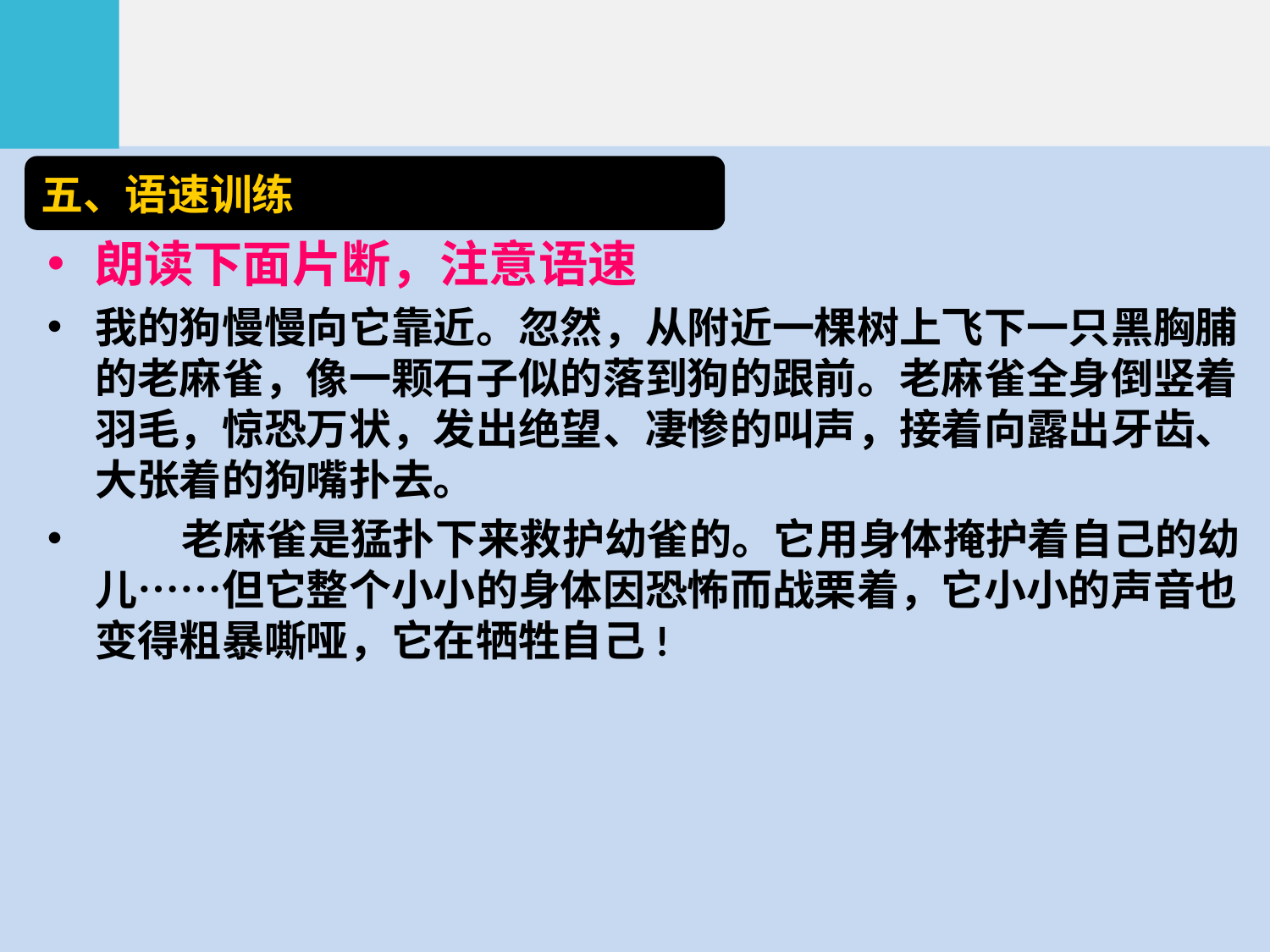

五、语速训练

朗读下面片断，注意语速
我的狗慢慢向它靠近。忽然，从附近一棵树上飞下一只黑胸脯的老麻雀，像一颗石子似的落到狗的跟前。老麻雀全身倒竖着羽毛，惊恐万状，发出绝望、凄惨的叫声，接着向露出牙齿、大张着的狗嘴扑去。
        老麻雀是猛扑下来救护幼雀的。它用身体掩护着自己的幼儿……但它整个小小的身体因恐怖而战栗着，它小小的声音也变得粗暴嘶哑，它在牺牲自己!